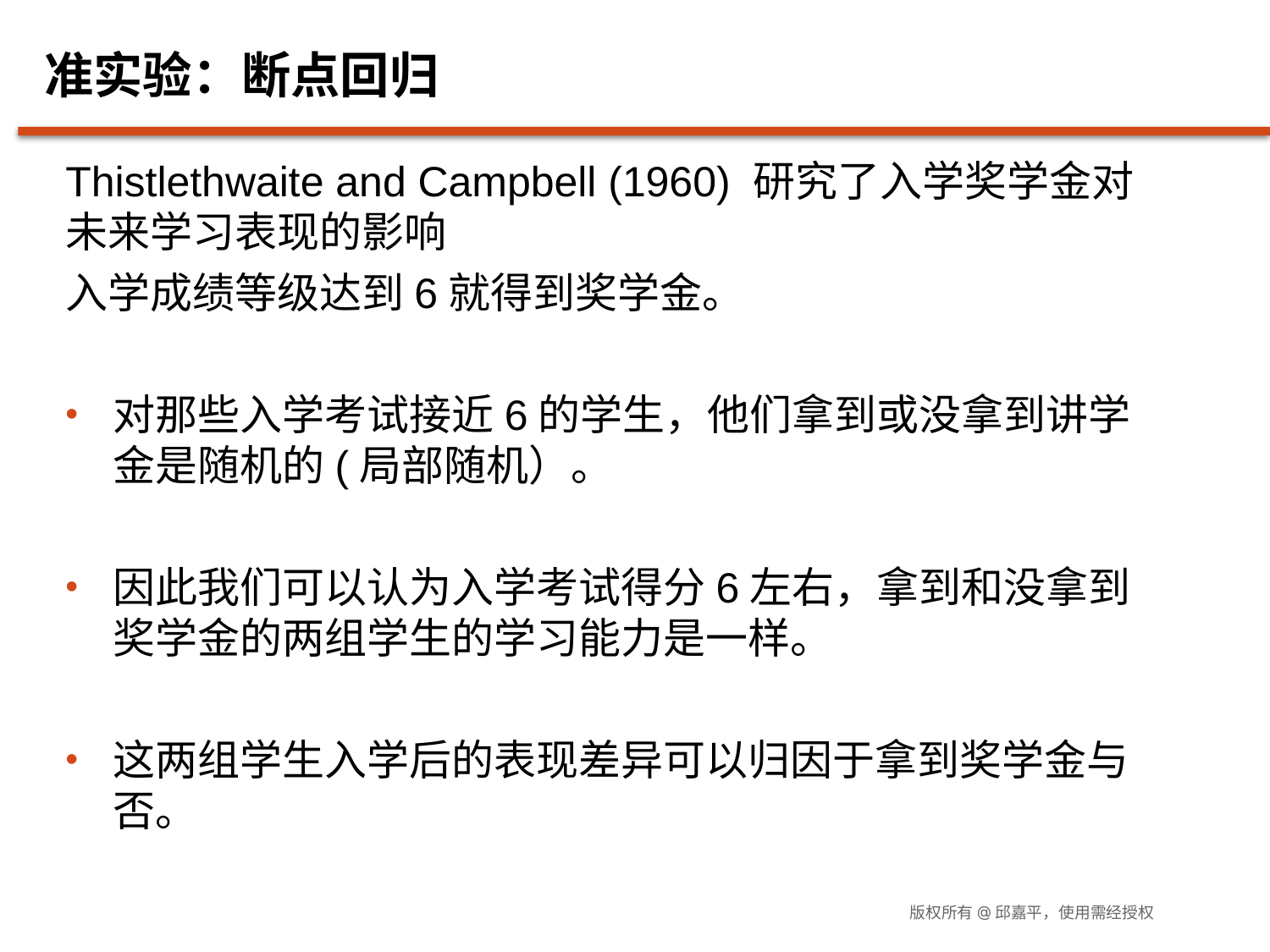

# 准实验：断点回归
Thistlethwaite and Campbell (1960) 研究了入学奖学金对未来学习表现的影响
入学成绩等级达到6就得到奖学金。

对那些入学考试接近6的学生，他们拿到或没拿到讲学金是随机的(局部随机）。

因此我们可以认为入学考试得分6左右，拿到和没拿到奖学金的两组学生的学习能力是一样。

这两组学生入学后的表现差异可以归因于拿到奖学金与否。

版权所有@邱嘉平，使用需经授权